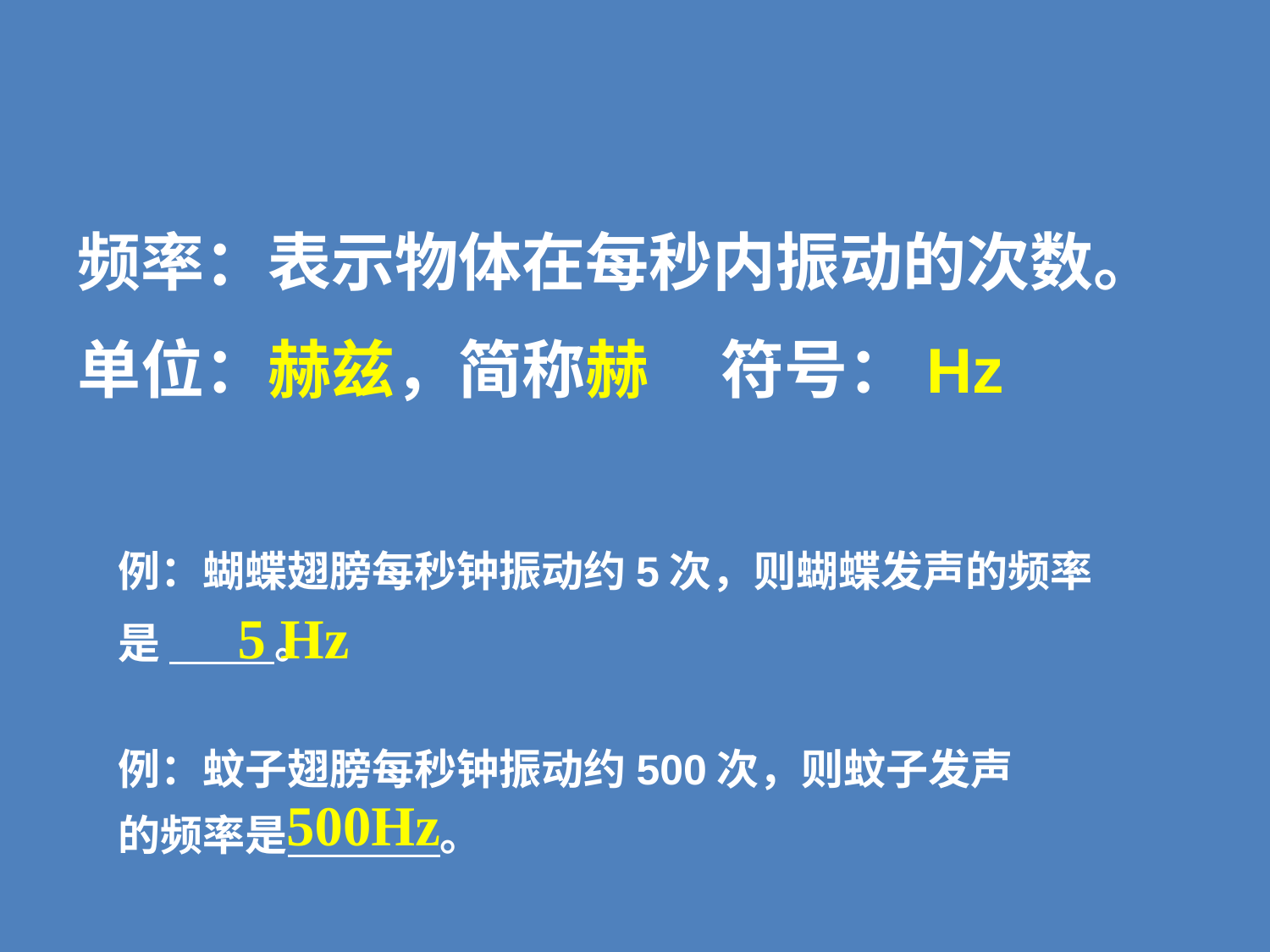

频率：表示物体在每秒内振动的次数。
单位：赫兹，简称赫     符号：Hz
例：蝴蝶翅膀每秒钟振动约5次，则蝴蝶发声的频率
是            。
5 Hz
例：蚊子翅膀每秒钟振动约500次，则蚊子发声的频率是                。
500Hz